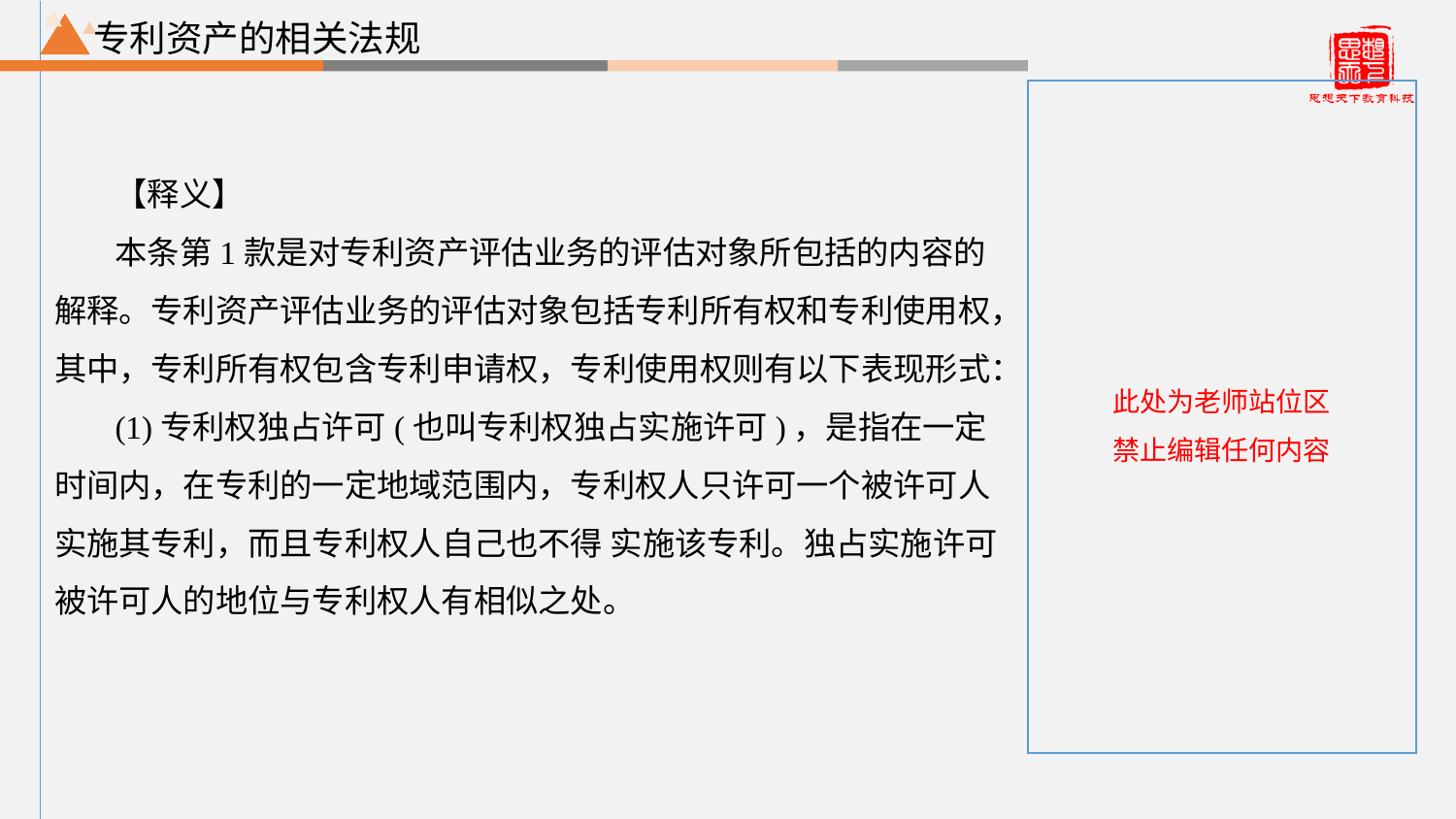

专利资产的相关法规
【释义】
本条第1款是对专利资产评估业务的评估对象所包括的内容的解释。专利资产评估业务的评估对象包括专利所有权和专利使用权，其中，专利所有权包含专利申请权，专利使用权则有以下表现形式：
(1)专利权独占许可(也叫专利权独占实施许可)，是指在一定时间内，在专利的一定地域范围内，专利权人只许可一个被许可人实施其专利，而且专利权人自己也不得 实施该专利。独占实施许可被许可人的地位与专利权人有相似之处。
68